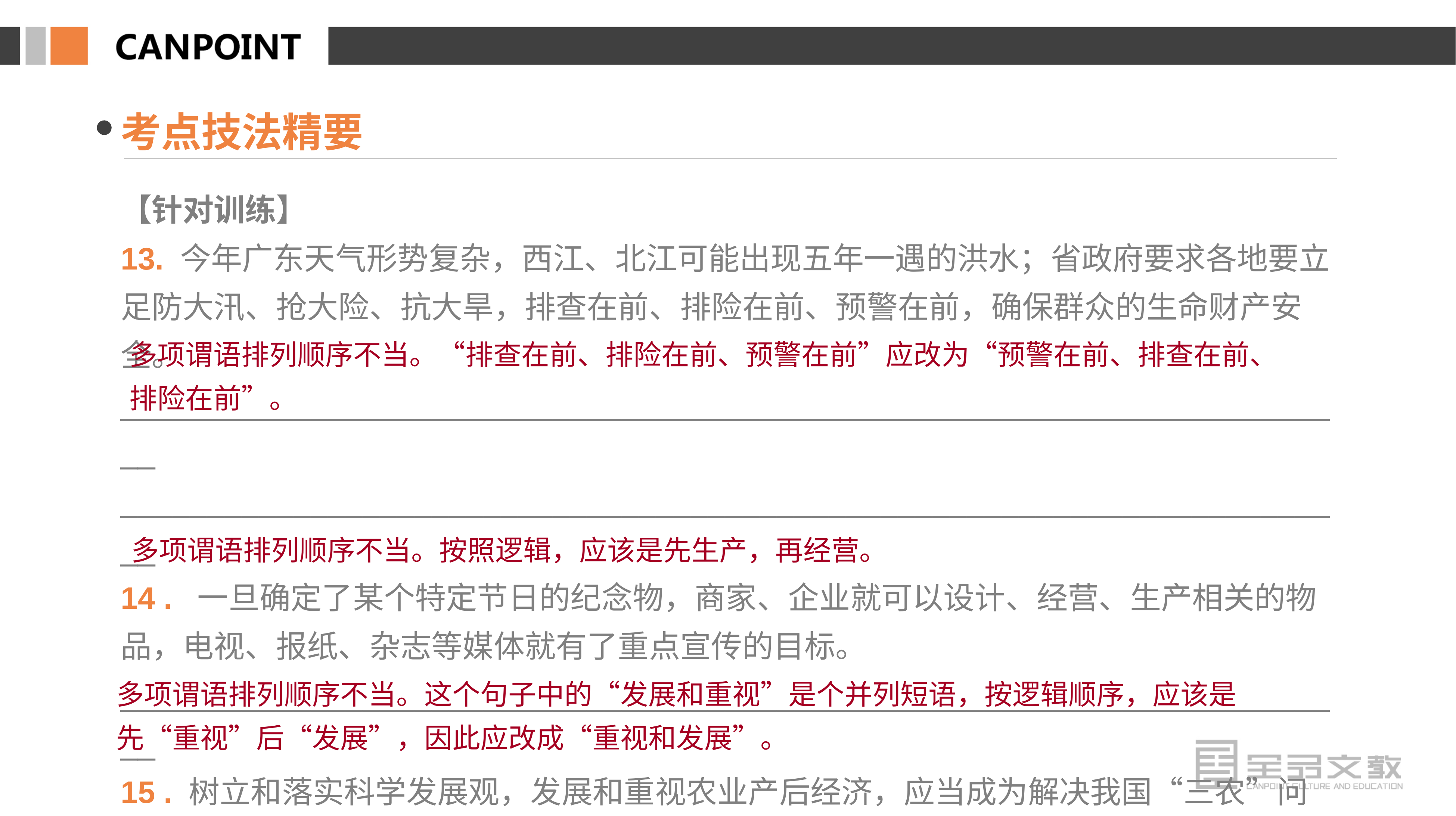

考点技法精要

【针对训练】
13. 今年广东天气形势复杂，西江、北江可能出现五年一遇的洪水；省政府要求各地要立足防大汛、抢大险、抗大旱，排查在前、排险在前、预警在前，确保群众的生命财产安全。
________________________________________________________________________
________________________________________________________________________
14 .  一旦确定了某个特定节日的纪念物，商家、企业就可以设计、经营、生产相关的物品，电视、报纸、杂志等媒体就有了重点宣传的目标。
________________________________________________________________________
15 . 树立和落实科学发展观，发展和重视农业产后经济，应当成为解决我国“三农”问题的重要组成部分。
________________________________________________________________________
________________________________________________________________________

多项谓语排列顺序不当。“排查在前、排险在前、预警在前”应改为“预警在前、排查在前、排险在前”。
 多项谓语排列顺序不当。按照逻辑，应该是先生产，再经营。
多项谓语排列顺序不当。这个句子中的“发展和重视”是个并列短语，按逻辑顺序，应该是先“重视”后“发展”，因此应改成“重视和发展”。